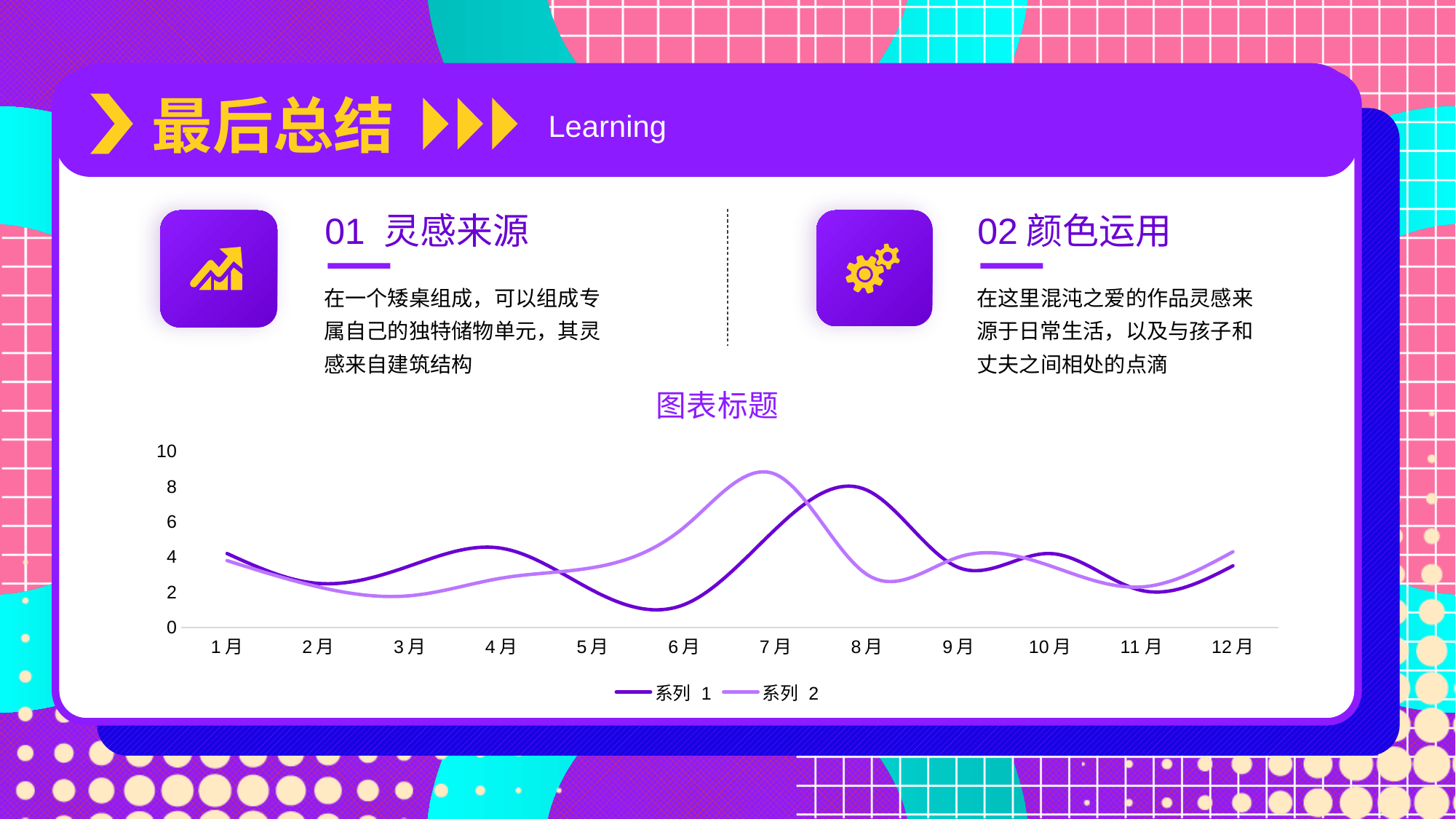

最后总结
Learning
01 灵感来源
02颜色运用

在一个矮桌组成，可以组成专属自己的独特储物单元，其灵感来自建筑结构
在这里混沌之爱的作品灵感来源于日常生活，以及与孩子和丈夫之间相处的点滴

### Chart: 图表标题

| Category | 系列 1 | 系列 2 |
|---|---|---|
| 1月 | 4.2 | 3.8 |
| 2月 | 2.5 | 2.3 |
| 3月 | 3.5 | 1.8 |
| 4月 | 4.5 | 2.8 |
| 5月 | 2.1 | 3.4 |
| 6月 | 1.3 | 5.7 |
| 7月 | 5.6 | 8.7 |
| 8月 | 7.8 | 3.0 |
| 9月 | 3.4 | 4.0 |
| 10月 | 4.2 | 3.5 |
| 11月 | 2.1 | 2.3 |
| 12月 | 3.5 | 4.3 |